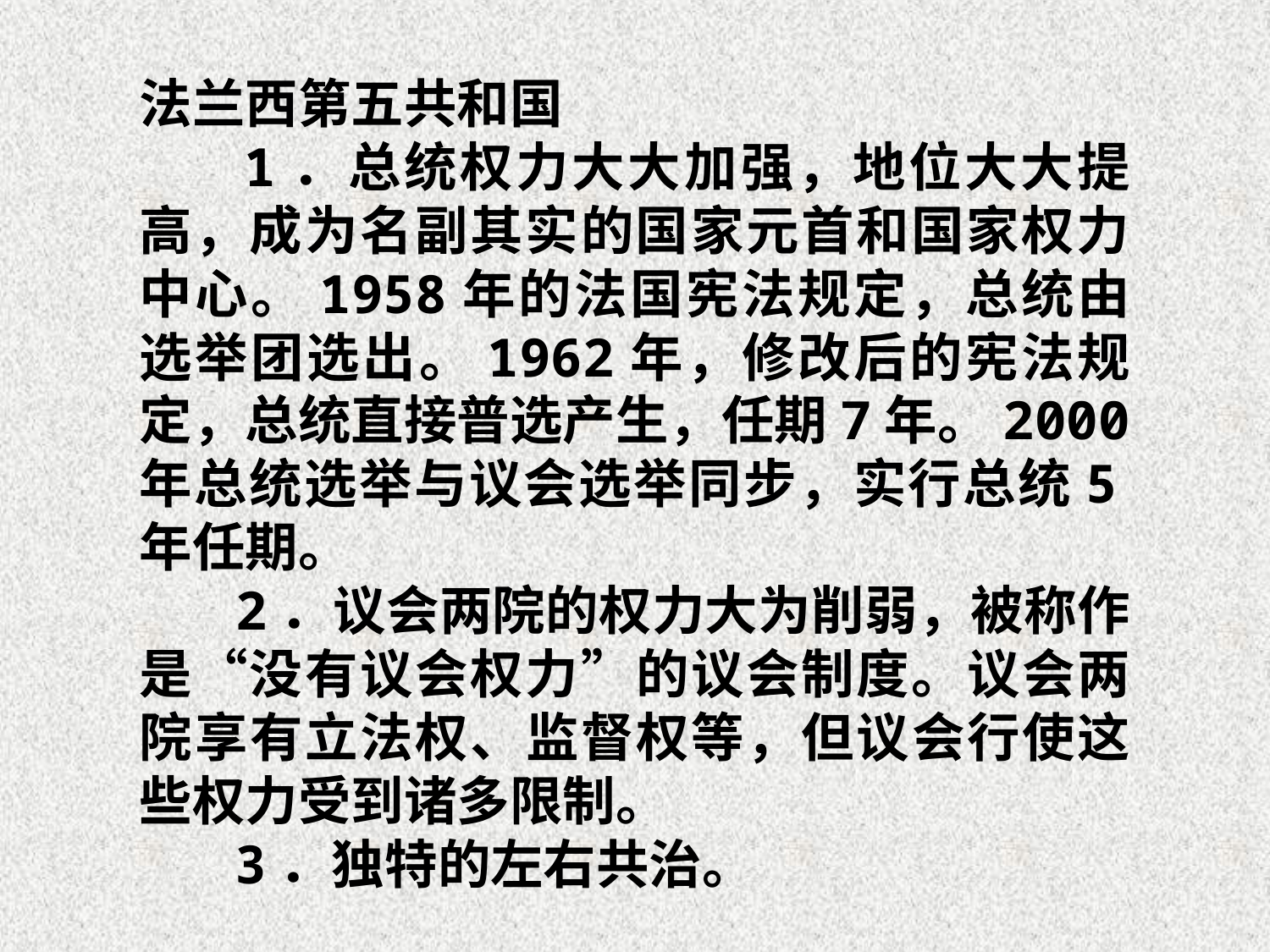

法兰西第五共和国
   1．总统权力大大加强，地位大大提高，成为名副其实的国家元首和国家权力中心。1958年的法国宪法规定，总统由选举团选出。1962年，修改后的宪法规定，总统直接普选产生，任期7年。2000年总统选举与议会选举同步，实行总统5年任期。
   2．议会两院的权力大为削弱，被称作是“没有议会权力”的议会制度。议会两院享有立法权、监督权等，但议会行使这些权力受到诸多限制。
   3．独特的左右共治。